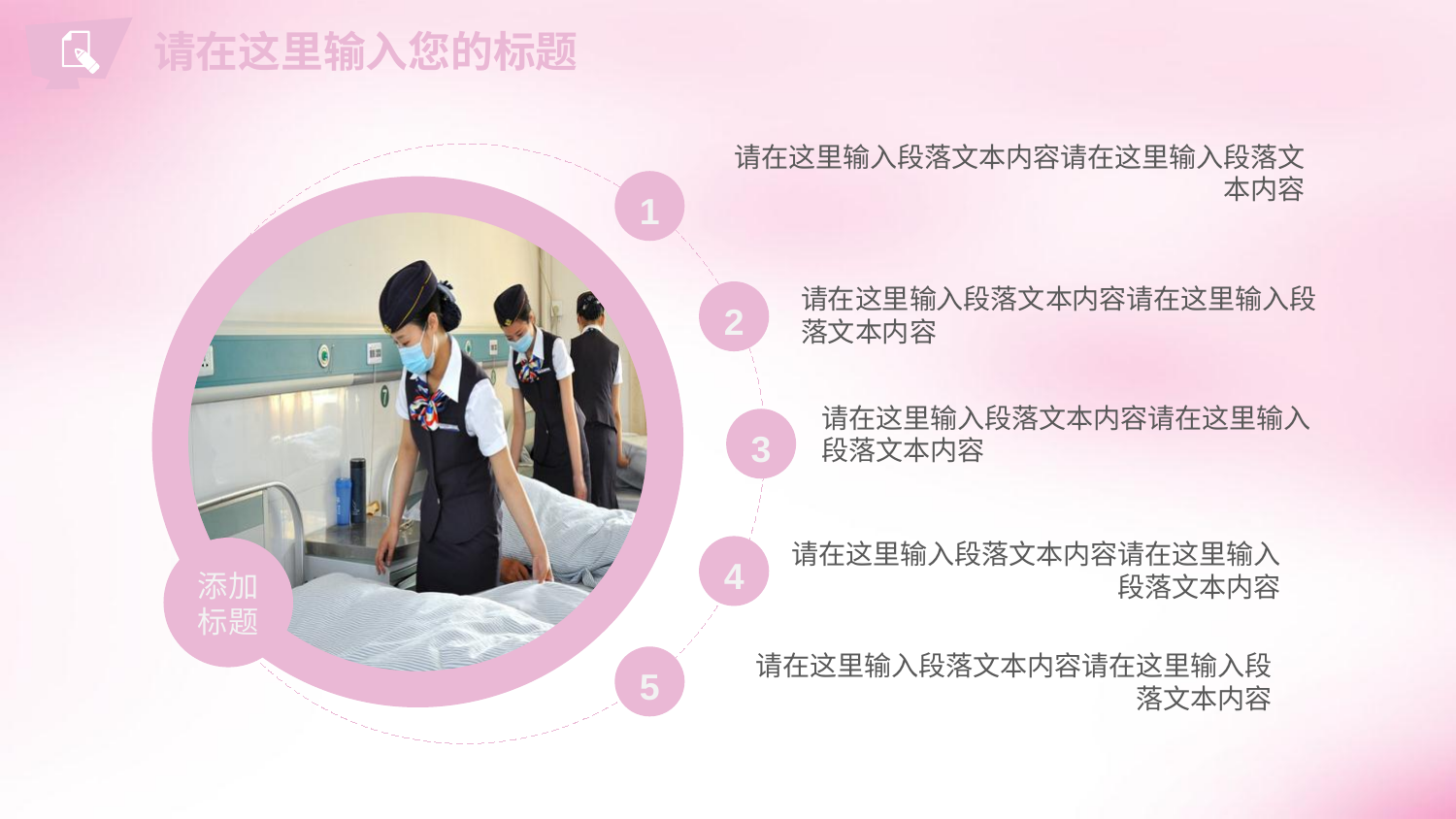

请在这里输入您的标题

请在这里输入段落文本内容请在这里输入段落文本内容

1

请在这里输入段落文本内容请在这里输入段落文本内容

2
请在这里输入段落文本内容请在这里输入段落文本内容
3
请在这里输入段落文本内容请在这里输入段落文本内容
4

添加标题
请在这里输入段落文本内容请在这里输入段落文本内容
5